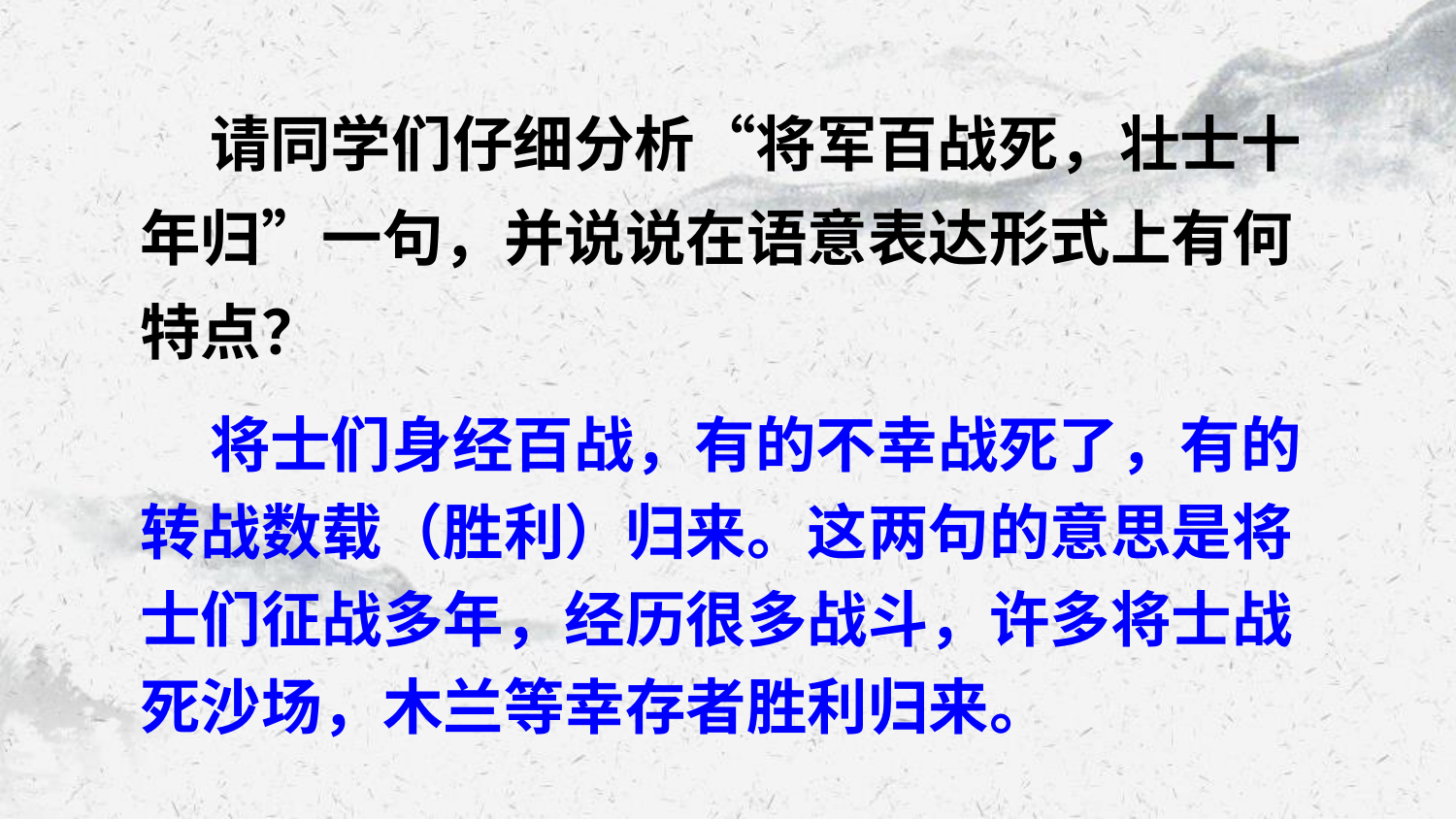

请同学们仔细分析“将军百战死，壮士十年归”一句，并说说在语意表达形式上有何特点？
    将士们身经百战，有的不幸战死了，有的转战数载（胜利）归来。这两句的意思是将士们征战多年，经历很多战斗，许多将士战死沙场，木兰等幸存者胜利归来。